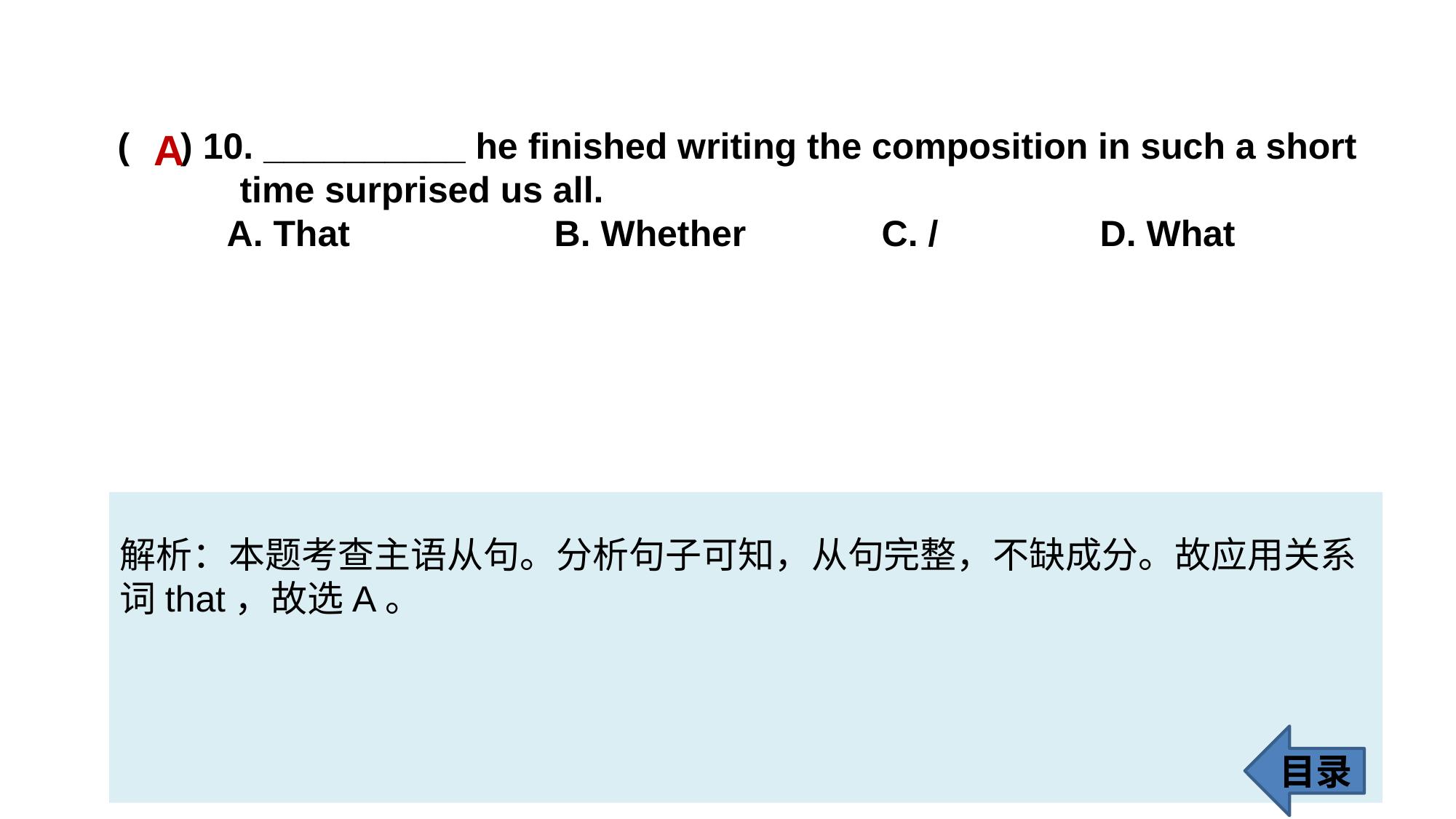

A
(     ) 10. __________ he finished writing the composition in such a short
            time surprised us all.
	A. That 		B. Whether	 	C. / 		D. What

解析：本题考查主语从句。分析句子可知，从句完整，不缺成分。故应用关系
词that，故选A。
目录
71